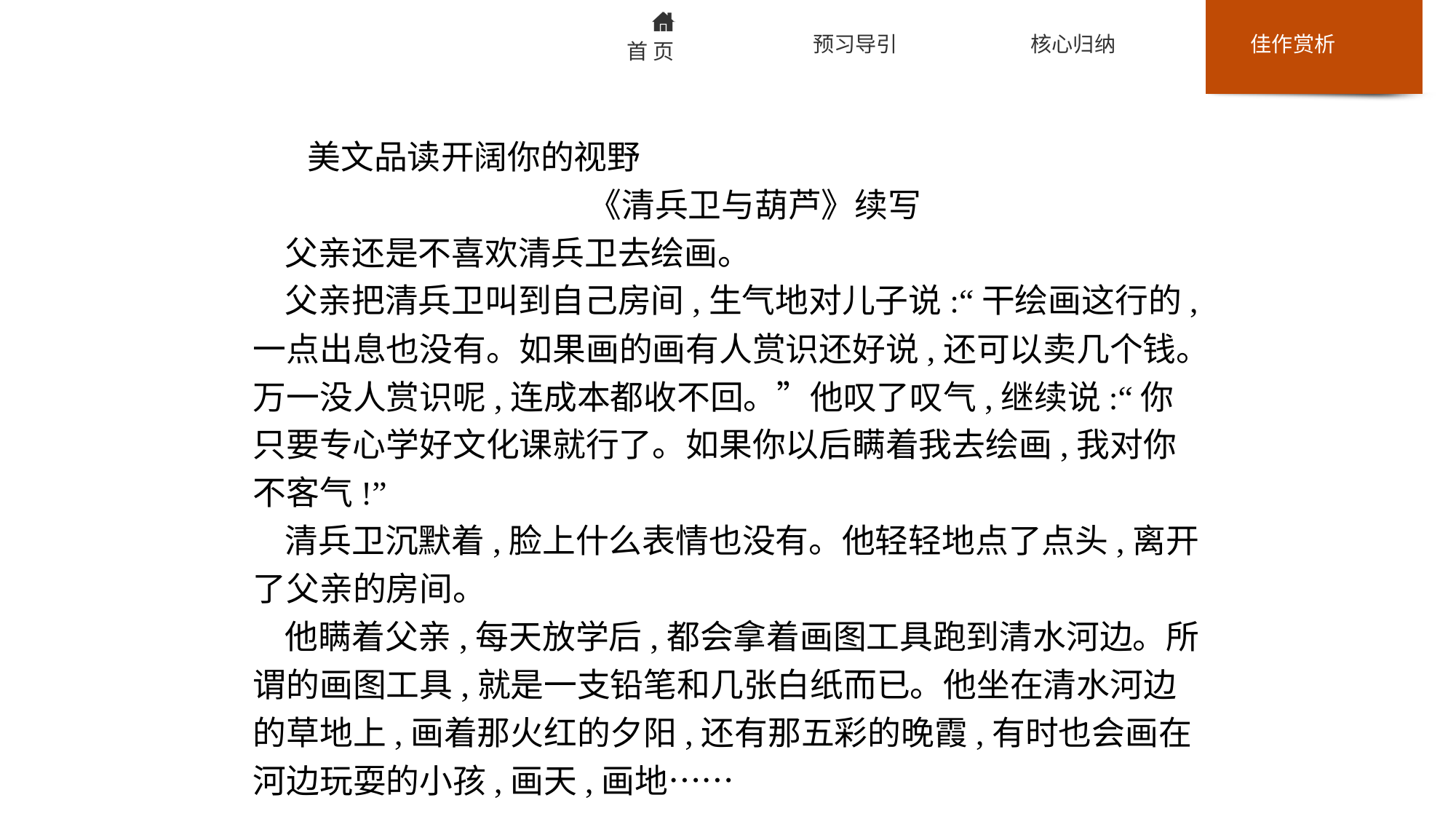

美文品读开阔你的视野
《清兵卫与葫芦》续写
父亲还是不喜欢清兵卫去绘画。
父亲把清兵卫叫到自己房间,生气地对儿子说:“干绘画这行的,一点出息也没有。如果画的画有人赏识还好说,还可以卖几个钱。万一没人赏识呢,连成本都收不回。”他叹了叹气,继续说:“你只要专心学好文化课就行了。如果你以后瞒着我去绘画,我对你不客气!”
清兵卫沉默着,脸上什么表情也没有。他轻轻地点了点头,离开了父亲的房间。
他瞒着父亲,每天放学后,都会拿着画图工具跑到清水河边。所谓的画图工具,就是一支铅笔和几张白纸而已。他坐在清水河边的草地上,画着那火红的夕阳,还有那五彩的晚霞,有时也会画在河边玩耍的小孩,画天,画地……